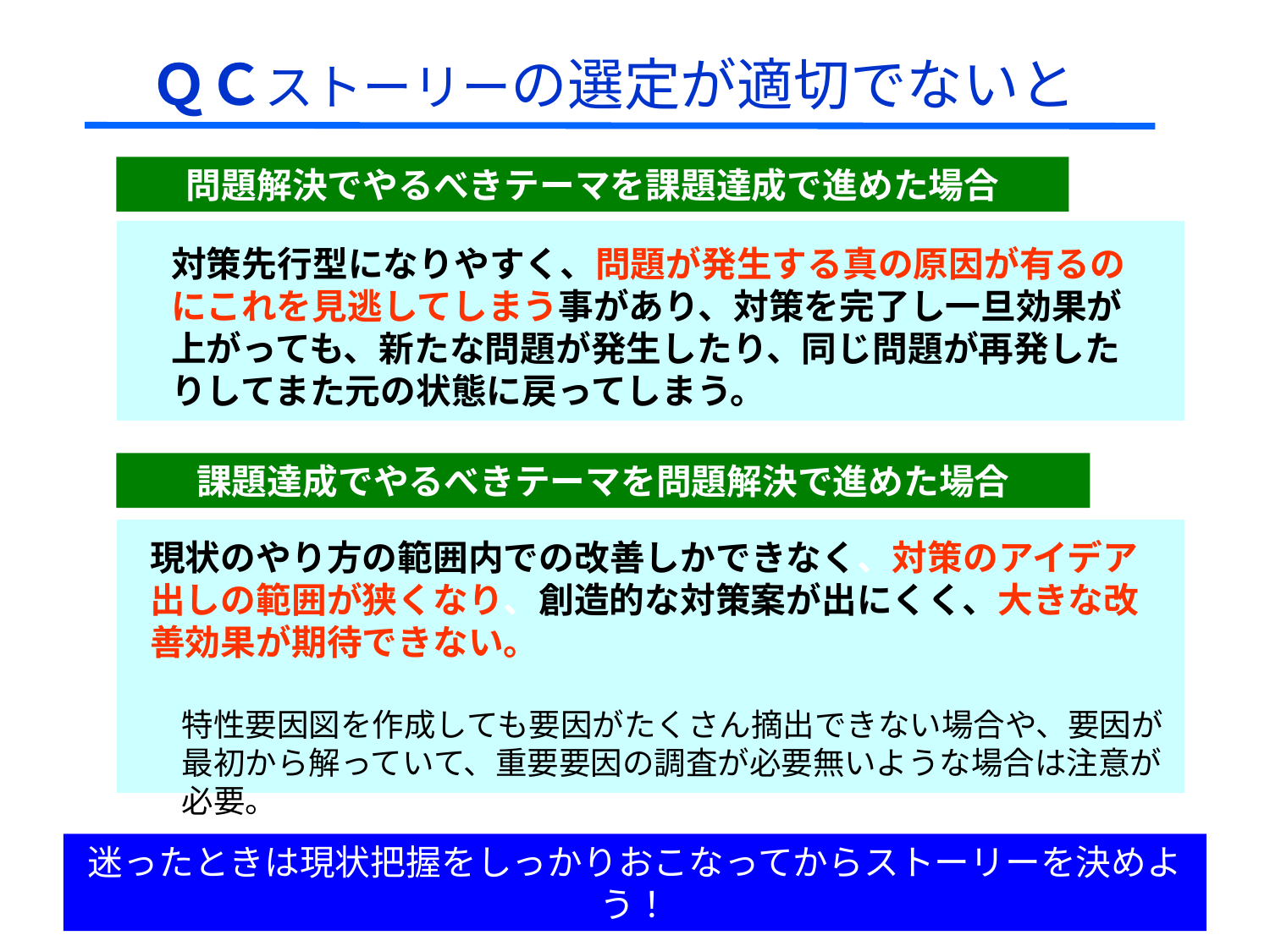

ＱＣストーリーの選定が適切でないと

問題解決でやるべきテーマを課題達成で進めた場合

対策先行型になりやすく、問題が発生する真の原因が有るのにこれを見逃してしまう事があり、対策を完了し一旦効果が上がっても、新たな問題が発生したり、同じ問題が再発したりしてまた元の状態に戻ってしまう。
課題達成でやるべきテーマを問題解決で進めた場合

現状のやり方の範囲内での改善しかできなく、対策のアイデア出しの範囲が狭くなり、創造的な対策案が出にくく、大きな改善効果が期待できない。
特性要因図を作成しても要因がたくさん摘出できない場合や、要因が最初から解っていて、重要要因の調査が必要無いような場合は注意が必要。
迷ったときは現状把握をしっかりおこなってからストーリーを決めよう！